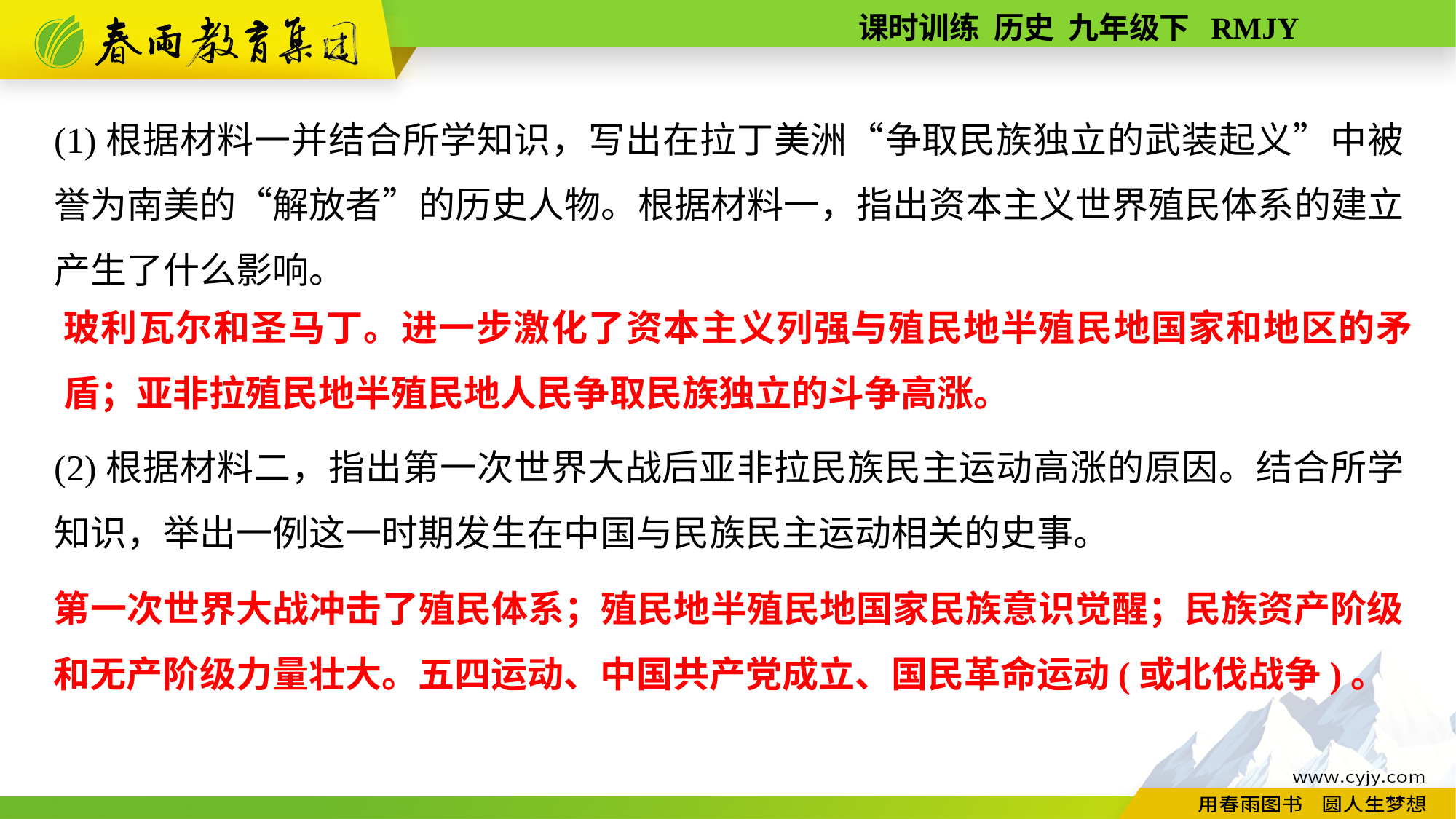

(1)根据材料一并结合所学知识，写出在拉丁美洲“争取民族独立的武装起义”中被誉为南美的“解放者”的历史人物。根据材料一，指出资本主义世界殖民体系的建立产生了什么影响。

(2)根据材料二，指出第一次世界大战后亚非拉民族民主运动高涨的原因。结合所学知识，举出一例这一时期发生在中国与民族民主运动相关的史事。
玻利瓦尔和圣马丁。进一步激化了资本主义列强与殖民地半殖民地国家和地区的矛盾；亚非拉殖民地半殖民地人民争取民族独立的斗争高涨。
第一次世界大战冲击了殖民体系；殖民地半殖民地国家民族意识觉醒；民族资产阶级和无产阶级力量壮大。五四运动、中国共产党成立、国民革命运动(或北伐战争)。